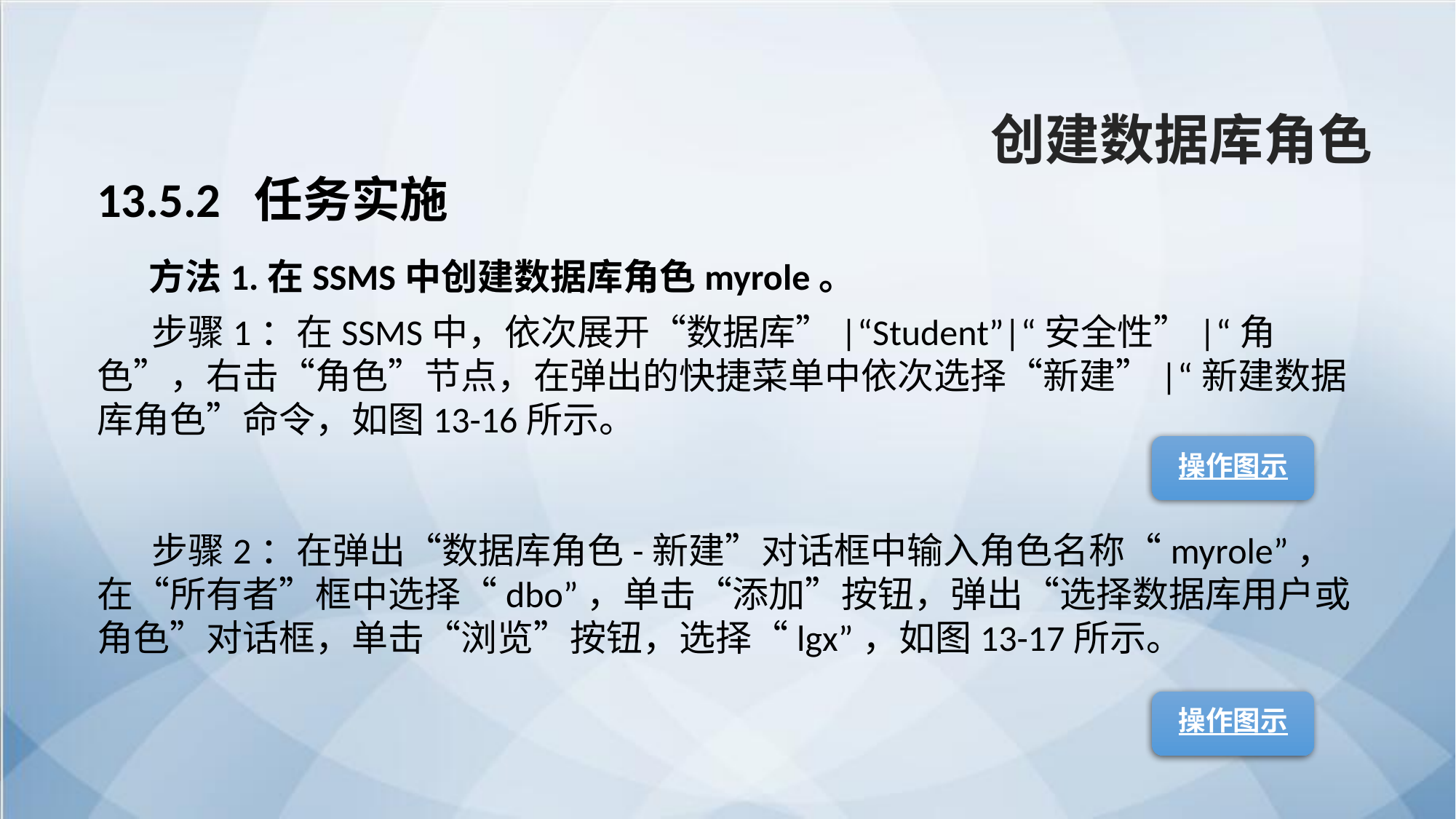

创建数据库角色
13.5.2  任务实施
方法1.在SSMS中创建数据库角色myrole。
步骤1：在SSMS中，依次展开“数据库”|“Student”|“安全性”|“角色”，右击“角色”节点，在弹出的快捷菜单中依次选择“新建”|“新建数据库角色”命令，如图13-16所示。

步骤2：在弹出“数据库角色-新建”对话框中输入角色名称“myrole”，在“所有者”框中选择“dbo”，单击“添加”按钮，弹出“选择数据库用户或角色”对话框，单击“浏览”按钮，选择“lgx”，如图13-17所示。

操作图示
操作图示